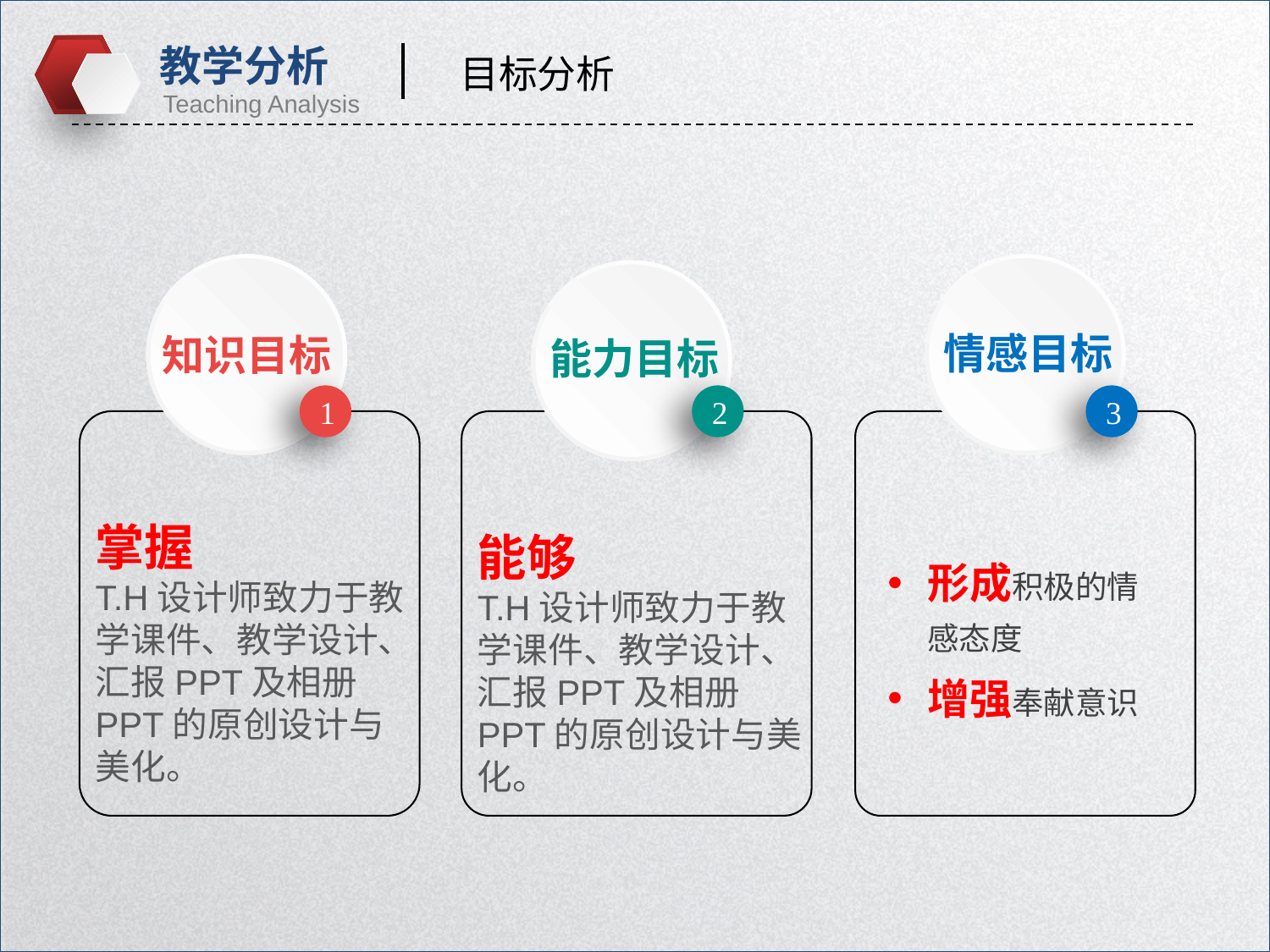

目标分析

情感目标
知识目标
能力目标
1
2
3

掌握
T.H设计师致力于教学课件、教学设计、汇报PPT及相册PPT的原创设计与美化。
能够
T.H设计师致力于教学课件、教学设计、汇报PPT及相册PPT的原创设计与美化。
形成积极的情感态度
增强奉献意识